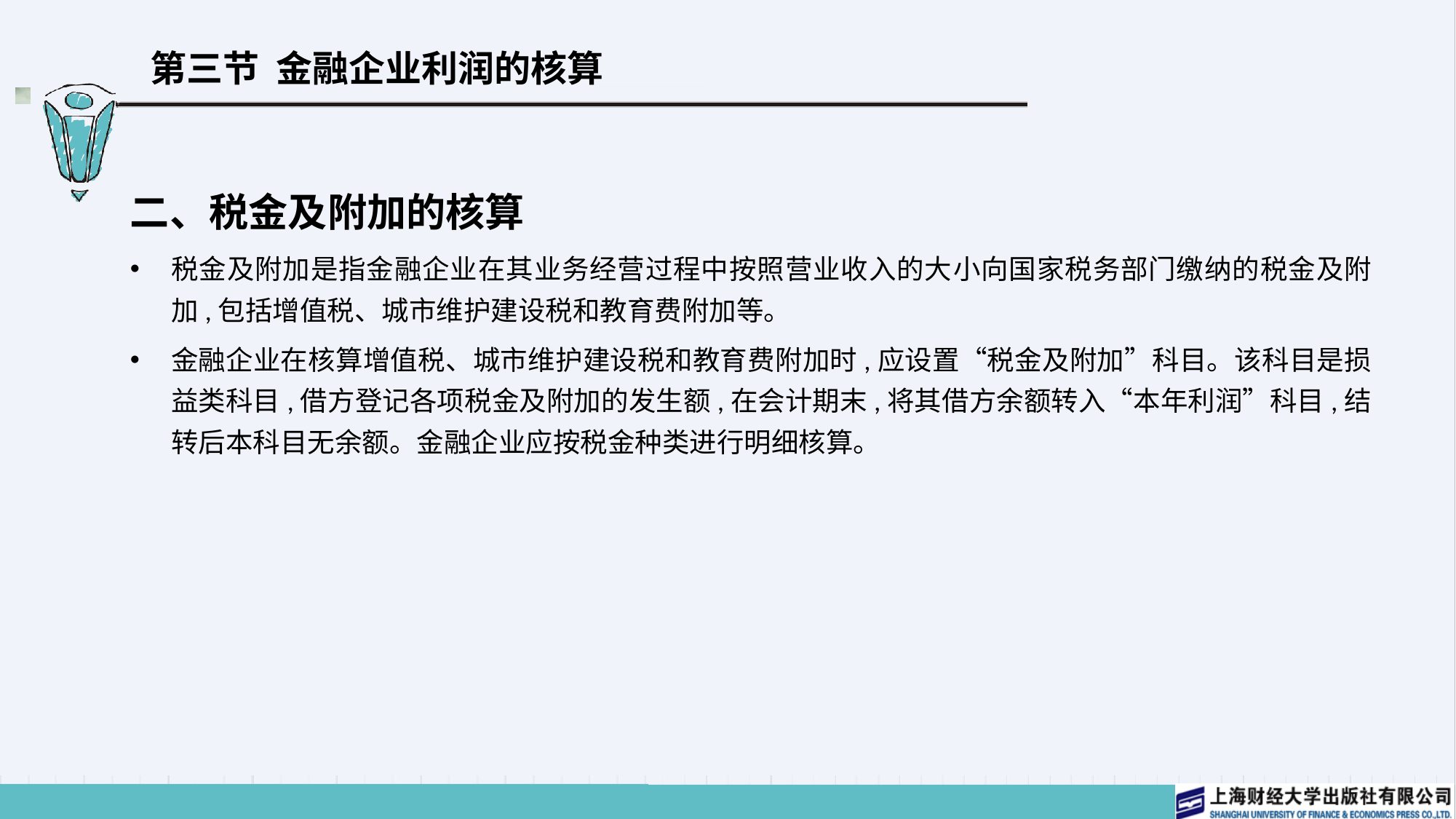

# 第三节  金融企业利润的核算
二、税金及附加的核算
税金及附加是指金融企业在其业务经营过程中按照营业收入的大小向国家税务部门缴纳的税金及附加,包括增值税、城市维护建设税和教育费附加等。
金融企业在核算增值税、城市维护建设税和教育费附加时,应设置“税金及附加”科目。该科目是损益类科目,借方登记各项税金及附加的发生额,在会计期末,将其借方余额转入“本年利润”科目,结转后本科目无余额。金融企业应按税金种类进行明细核算。